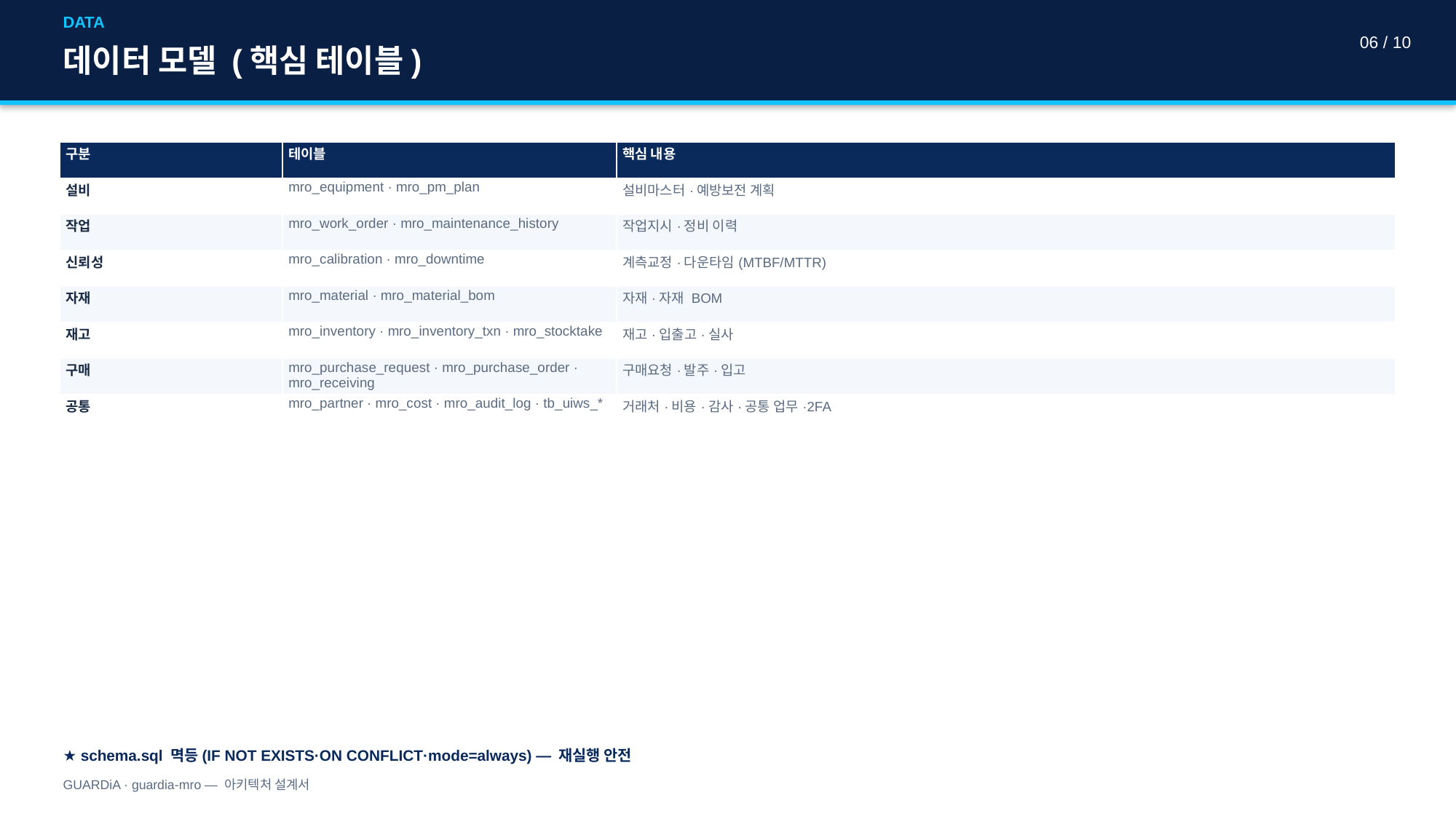

DATA
06 / 10
데이터 모델 (핵심 테이블)

| 구분 | 테이블 | 핵심 내용 |
| --- | --- | --- |
| 설비 | mro\_equipment · mro\_pm\_plan | 설비마스터·예방보전 계획 |
| 작업 | mro\_work\_order · mro\_maintenance\_history | 작업지시·정비 이력 |
| 신뢰성 | mro\_calibration · mro\_downtime | 계측교정·다운타임(MTBF/MTTR) |
| 자재 | mro\_material · mro\_material\_bom | 자재·자재 BOM |
| 재고 | mro\_inventory · mro\_inventory\_txn · mro\_stocktake | 재고·입출고·실사 |
| 구매 | mro\_purchase\_request · mro\_purchase\_order · mro\_receiving | 구매요청·발주·입고 |
| 공통 | mro\_partner · mro\_cost · mro\_audit\_log · tb\_uiws\_\* | 거래처·비용·감사·공통 업무·2FA |
★ schema.sql 멱등(IF NOT EXISTS·ON CONFLICT·mode=always) — 재실행 안전
GUARDiA · guardia-mro — 아키텍처 설계서